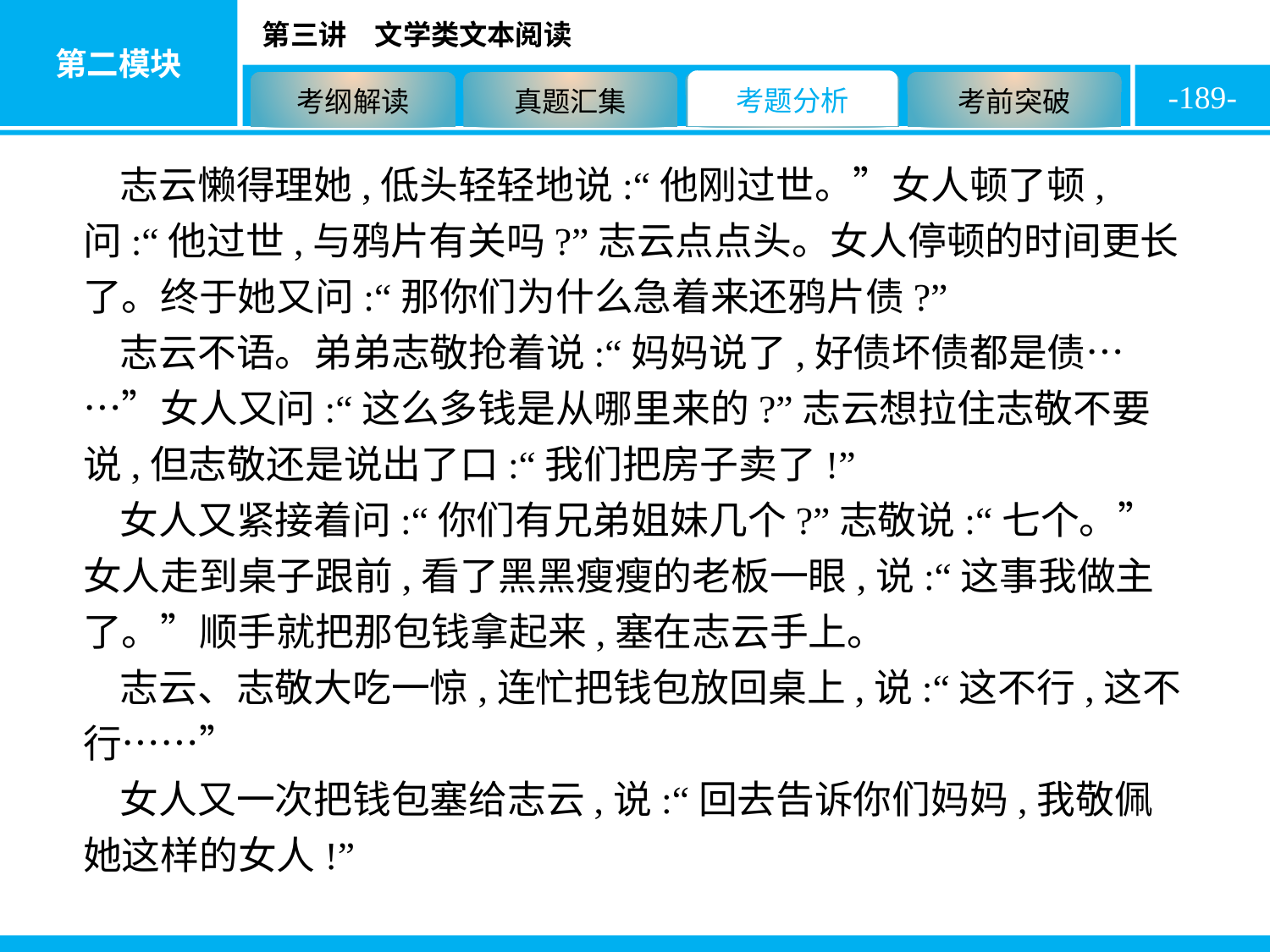

-189-
志云懒得理她,低头轻轻地说:“他刚过世。”女人顿了顿,问:“他过世,与鸦片有关吗?”志云点点头。女人停顿的时间更长了。终于她又问:“那你们为什么急着来还鸦片债?”
志云不语。弟弟志敬抢着说:“妈妈说了,好债坏债都是债……”女人又问:“这么多钱是从哪里来的?”志云想拉住志敬不要说,但志敬还是说出了口:“我们把房子卖了!”
女人又紧接着问:“你们有兄弟姐妹几个?”志敬说:“七个。”女人走到桌子跟前,看了黑黑瘦瘦的老板一眼,说:“这事我做主了。”顺手就把那包钱拿起来,塞在志云手上。
志云、志敬大吃一惊,连忙把钱包放回桌上,说:“这不行,这不行……”
女人又一次把钱包塞给志云,说:“回去告诉你们妈妈,我敬佩她这样的女人!”